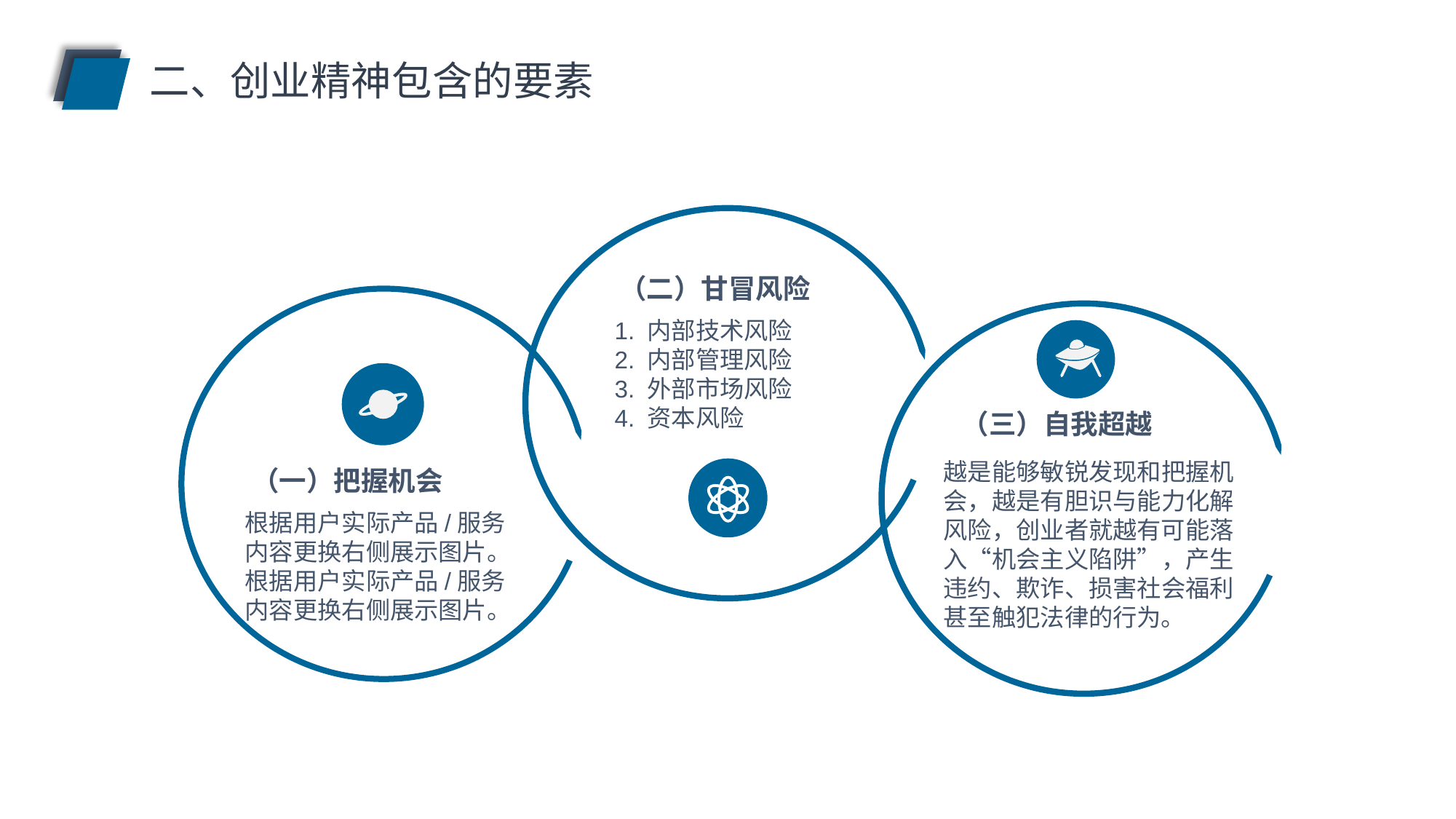

二、创业精神包含的要素

（二）甘冒风险
1. 内部技术风险
2. 内部管理风险
3. 外部市场风险
4. 资本风险

（三）自我超越
越是能够敏锐发现和把握机会，越是有胆识与能力化解风险，创业者就越有可能落入“机会主义陷阱”，产生违约、欺诈、损害社会福利甚至触犯法律的行为。
（一）把握机会
根据用户实际产品/服务内容更换右侧展示图片。根据用户实际产品/服务内容更换右侧展示图片。